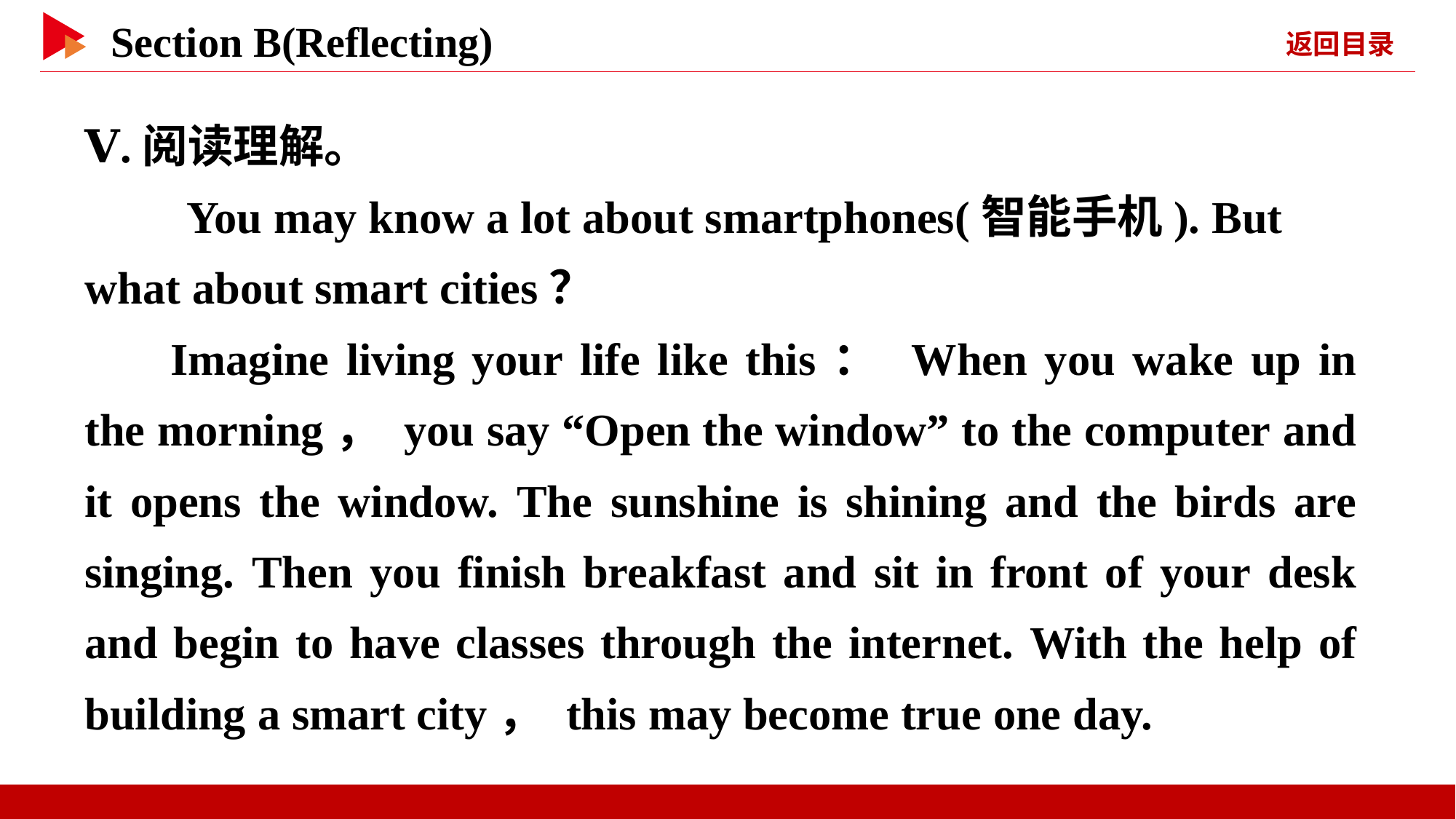

Ⅴ.阅读理解。
　　You may know a lot about smartphones(智能手机). But what about smart cities？
Imagine living your life like this： When you wake up in the morning， you say “Open the window” to the computer and it opens the window. The sunshine is shining and the birds are singing. Then you finish breakfast and sit in front of your desk and begin to have classes through the internet. With the help of building a smart city， this may become true one day.